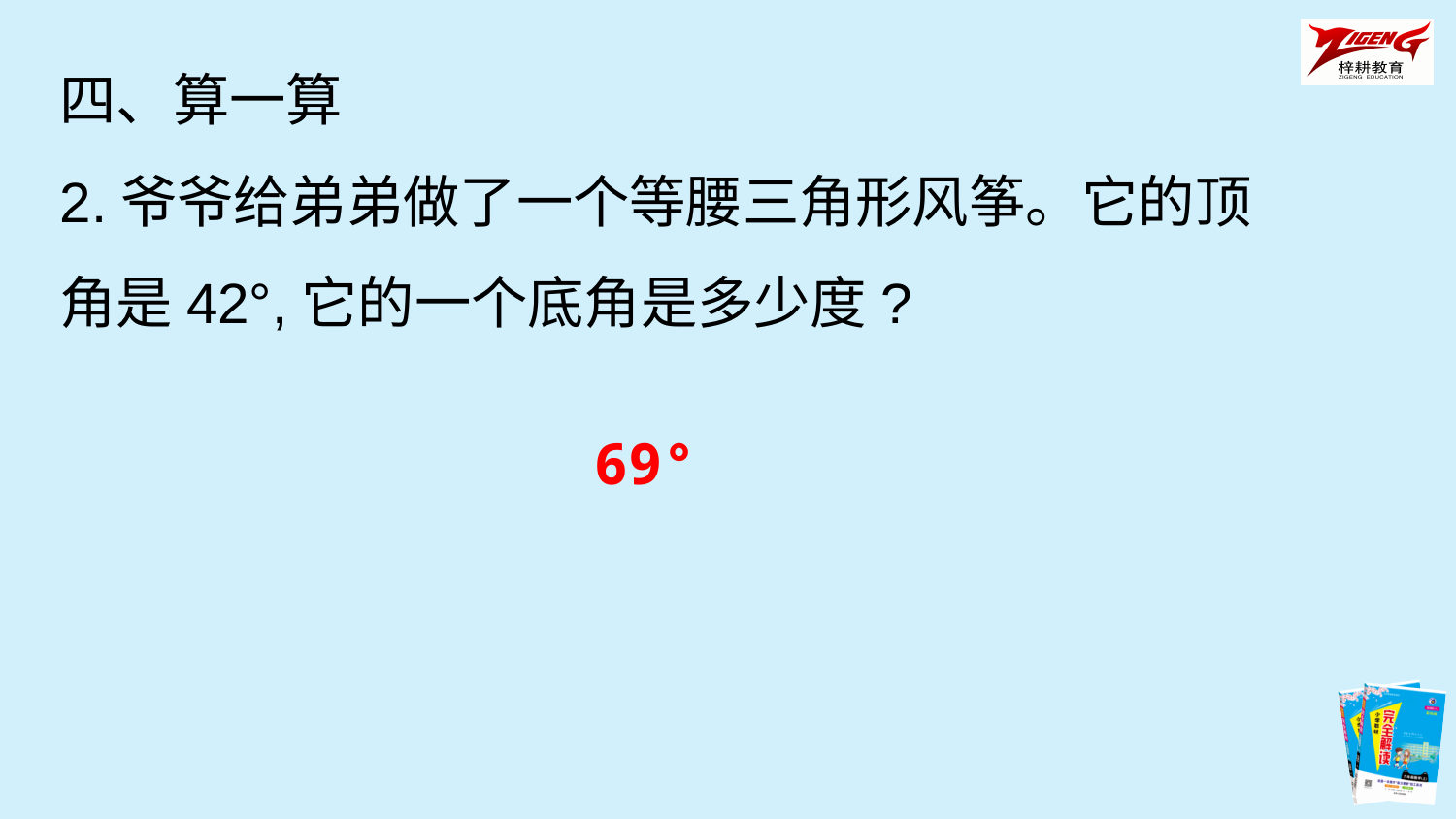

四、算一算
2.爷爷给弟弟做了一个等腰三角形风筝。它的顶角是42°,它的一个底角是多少度?
69°